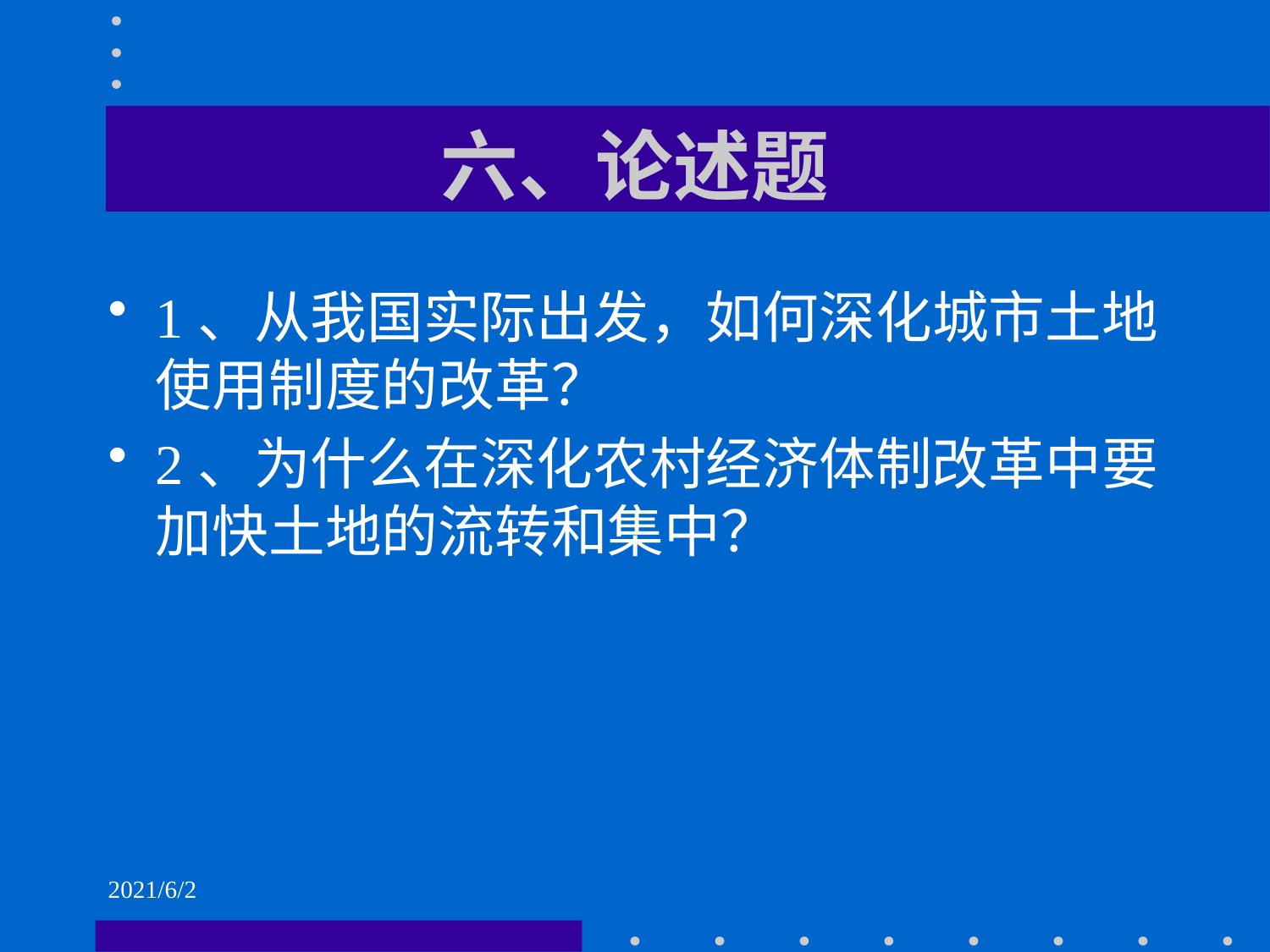

# 六、论述题
1、从我国实际出发，如何深化城市土地使用制度的改革？
2、为什么在深化农村经济体制改革中要加快土地的流转和集中？
2021/6/2